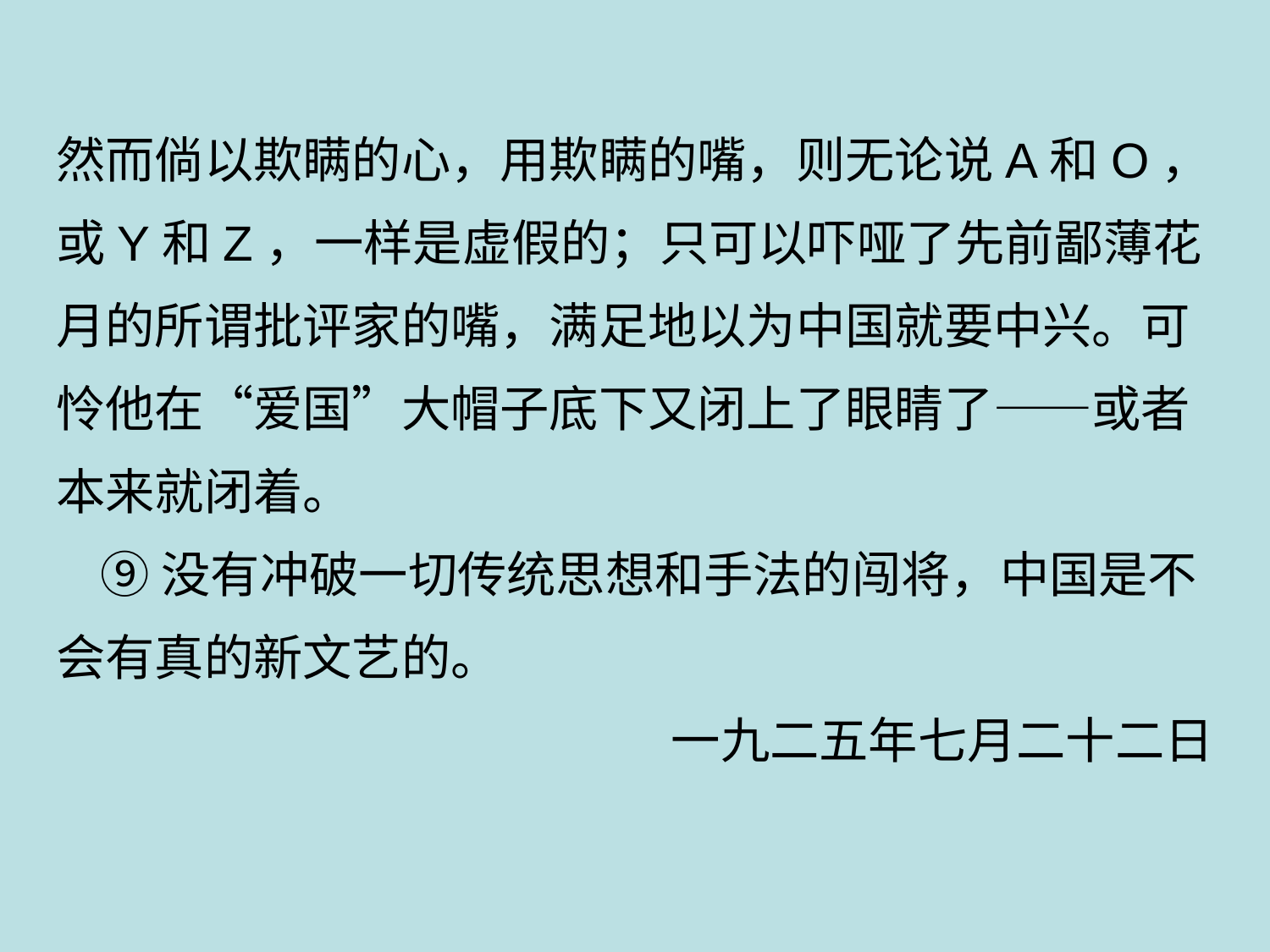

然而倘以欺瞒的心，用欺瞒的嘴，则无论说A和O，或Y和Z，一样是虚假的；只可以吓哑了先前鄙薄花月的所谓批评家的嘴，满足地以为中国就要中兴。可怜他在“爱国”大帽子底下又闭上了眼睛了——或者本来就闭着。
    ⑨没有冲破一切传统思想和手法的闯将，中国是不会有真的新文艺的。
一九二五年七月二十二日